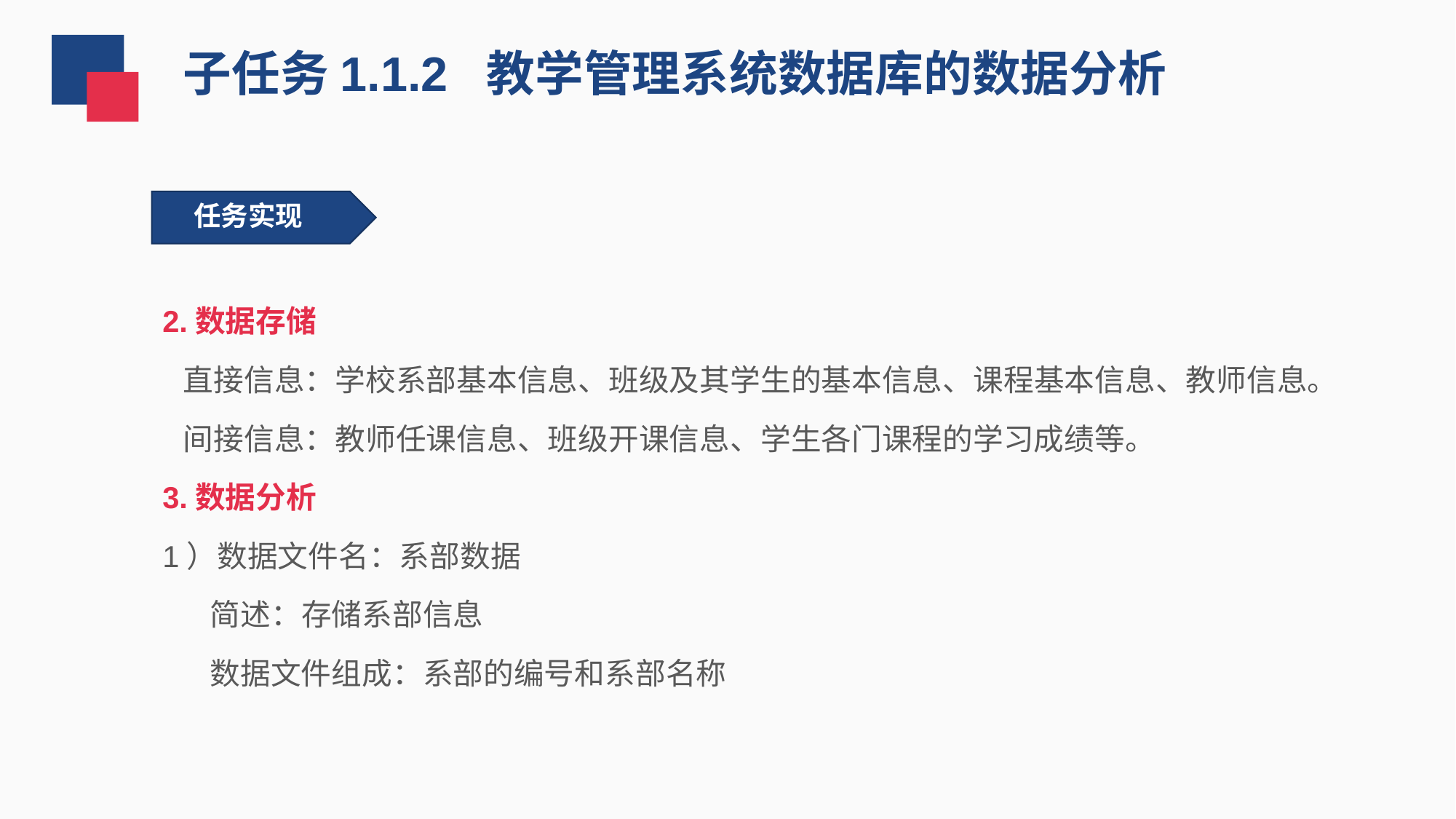

子任务1.1.2  教学管理系统数据库的数据分析

任务实现
    任务实现
2.数据存储
  直接信息：学校系部基本信息、班级及其学生的基本信息、课程基本信息、教师信息。
  间接信息：教师任课信息、班级开课信息、学生各门课程的学习成绩等。
3.数据分析
1）数据文件名：系部数据
      简述：存储系部信息
      数据文件组成：系部的编号和系部名称